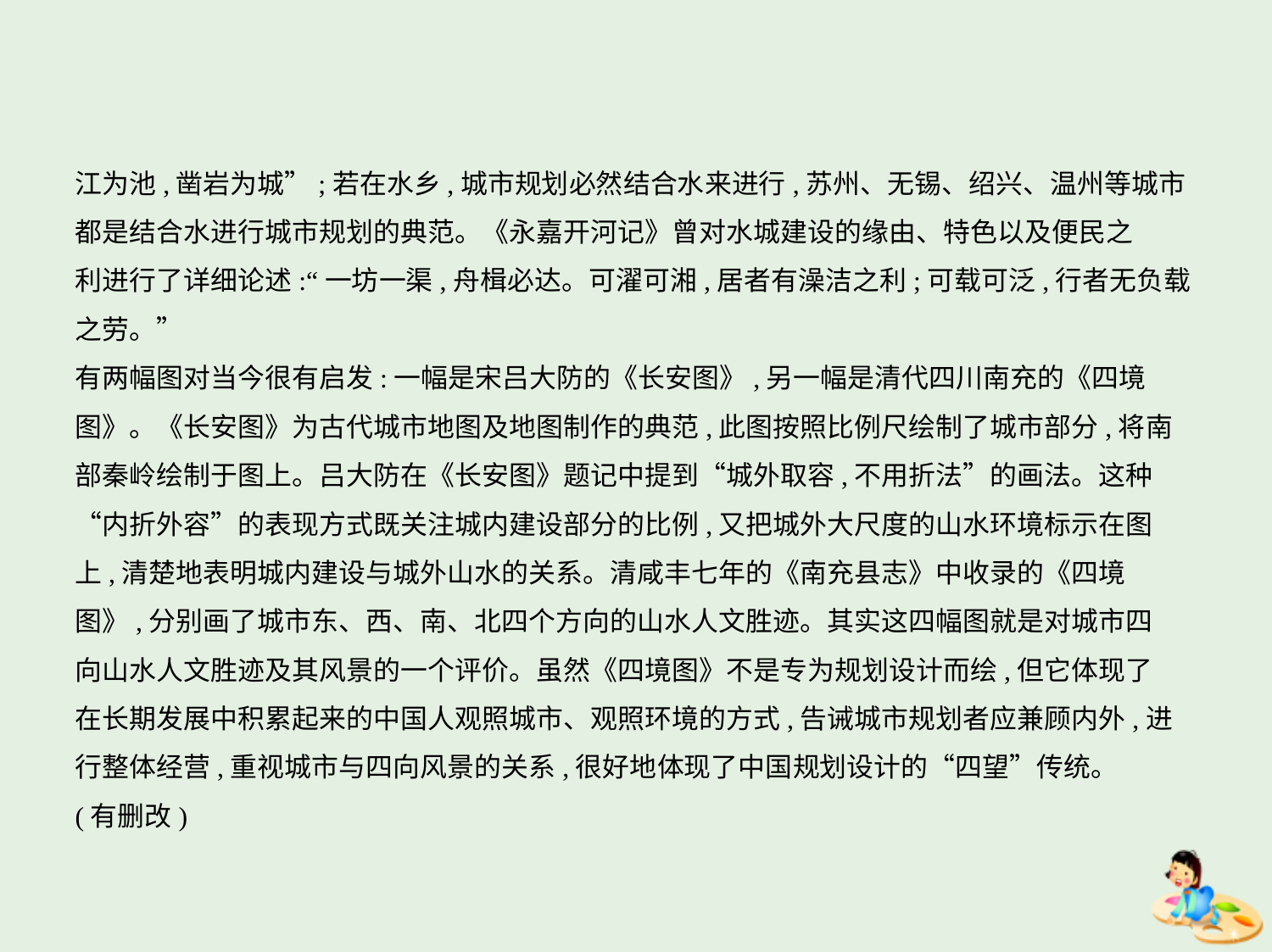

江为池,凿岩为城”;若在水乡,城市规划必然结合水来进行,苏州、无锡、绍兴、温州等城市
都是结合水进行城市规划的典范。《永嘉开河记》曾对水城建设的缘由、特色以及便民之
利进行了详细论述:“一坊一渠,舟楫必达。可濯可湘,居者有澡洁之利;可载可泛,行者无负载
之劳。”
有两幅图对当今很有启发:一幅是宋吕大防的《长安图》,另一幅是清代四川南充的《四境
图》。《长安图》为古代城市地图及地图制作的典范,此图按照比例尺绘制了城市部分,将南
部秦岭绘制于图上。吕大防在《长安图》题记中提到“城外取容,不用折法”的画法。这种
“内折外容”的表现方式既关注城内建设部分的比例,又把城外大尺度的山水环境标示在图
上,清楚地表明城内建设与城外山水的关系。清咸丰七年的《南充县志》中收录的《四境
图》,分别画了城市东、西、南、北四个方向的山水人文胜迹。其实这四幅图就是对城市四
向山水人文胜迹及其风景的一个评价。虽然《四境图》不是专为规划设计而绘,但它体现了
在长期发展中积累起来的中国人观照城市、观照环境的方式,告诫城市规划者应兼顾内外,进
行整体经营,重视城市与四向风景的关系,很好地体现了中国规划设计的“四望”传统。
(有删改)